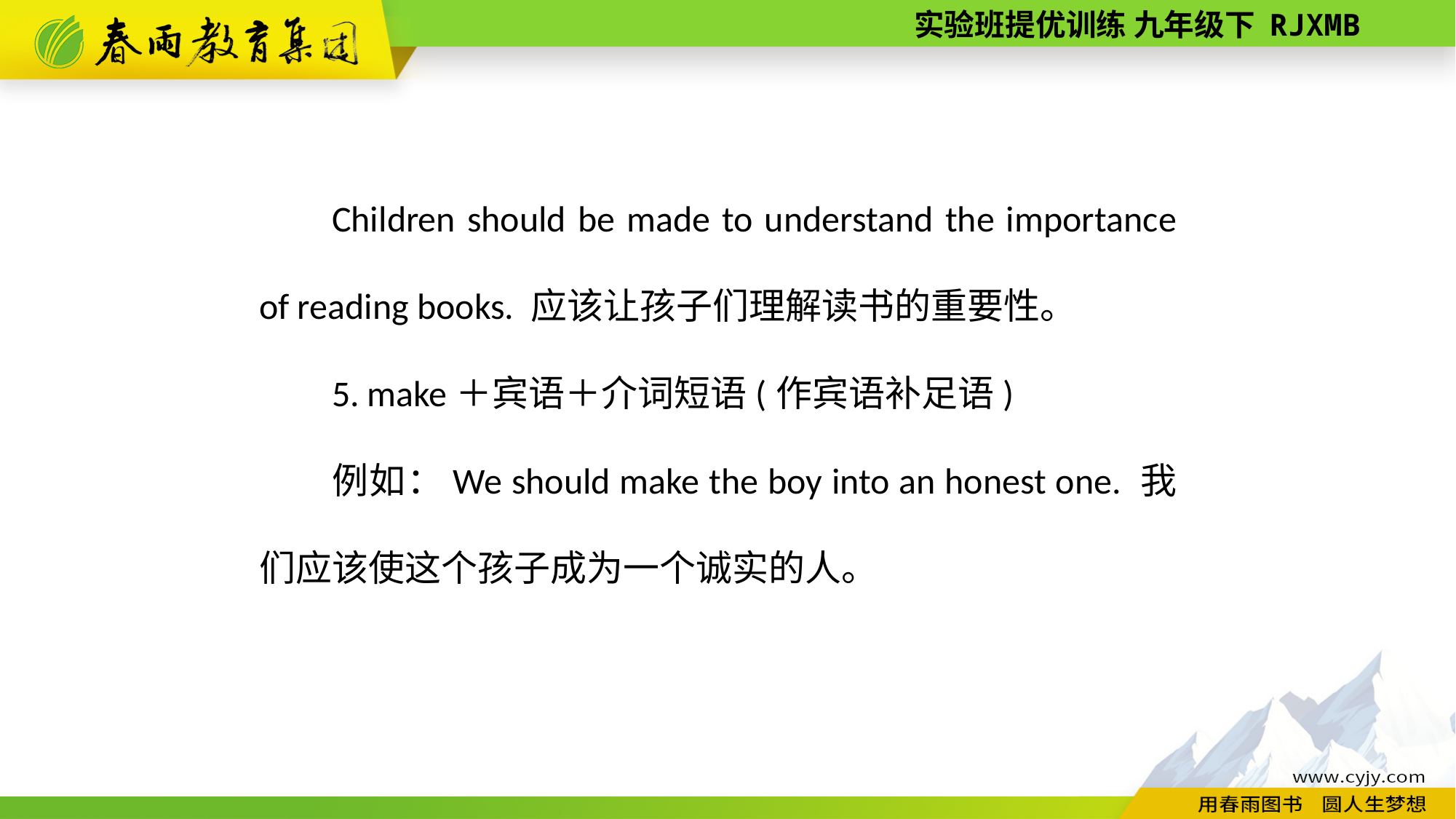

Children should be made to understand the importance of reading books. 应该让孩子们理解读书的重要性。
5. make＋宾语＋介词短语(作宾语补足语)
例如：We should make the boy into an honest one. 我们应该使这个孩子成为一个诚实的人。